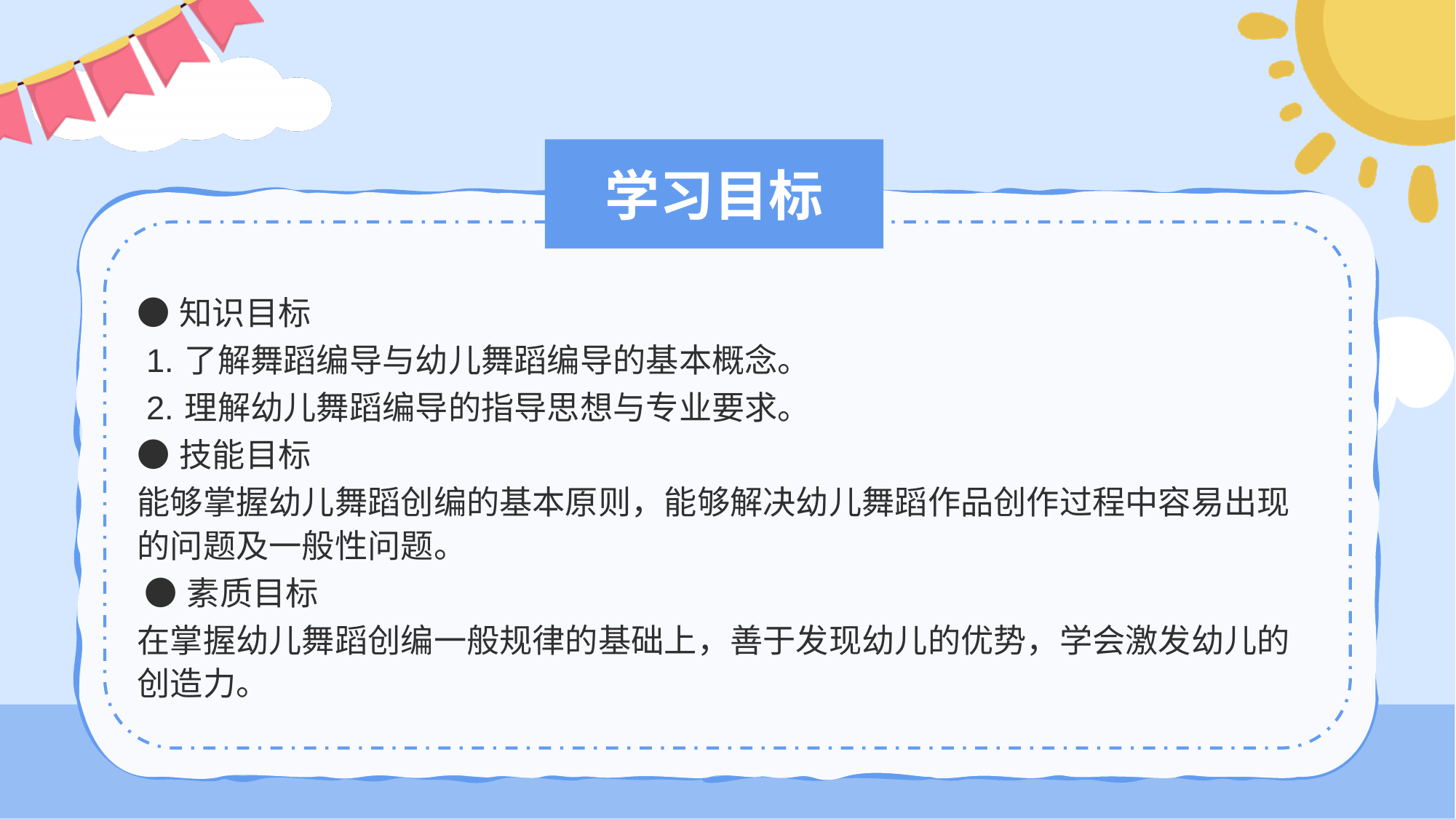

# 学习目标

● 知识目标
 1. 了解舞蹈编导与幼儿舞蹈编导的基本概念。
 2. 理解幼儿舞蹈编导的指导思想与专业要求。
● 技能目标
能够掌握幼儿舞蹈创编的基本原则，能够解决幼儿舞蹈作品创作过程中容易出现的问题及一般性问题。
 ● 素质目标
在掌握幼儿舞蹈创编一般规律的基础上，善于发现幼儿的优势，学会激发幼儿的创造力。